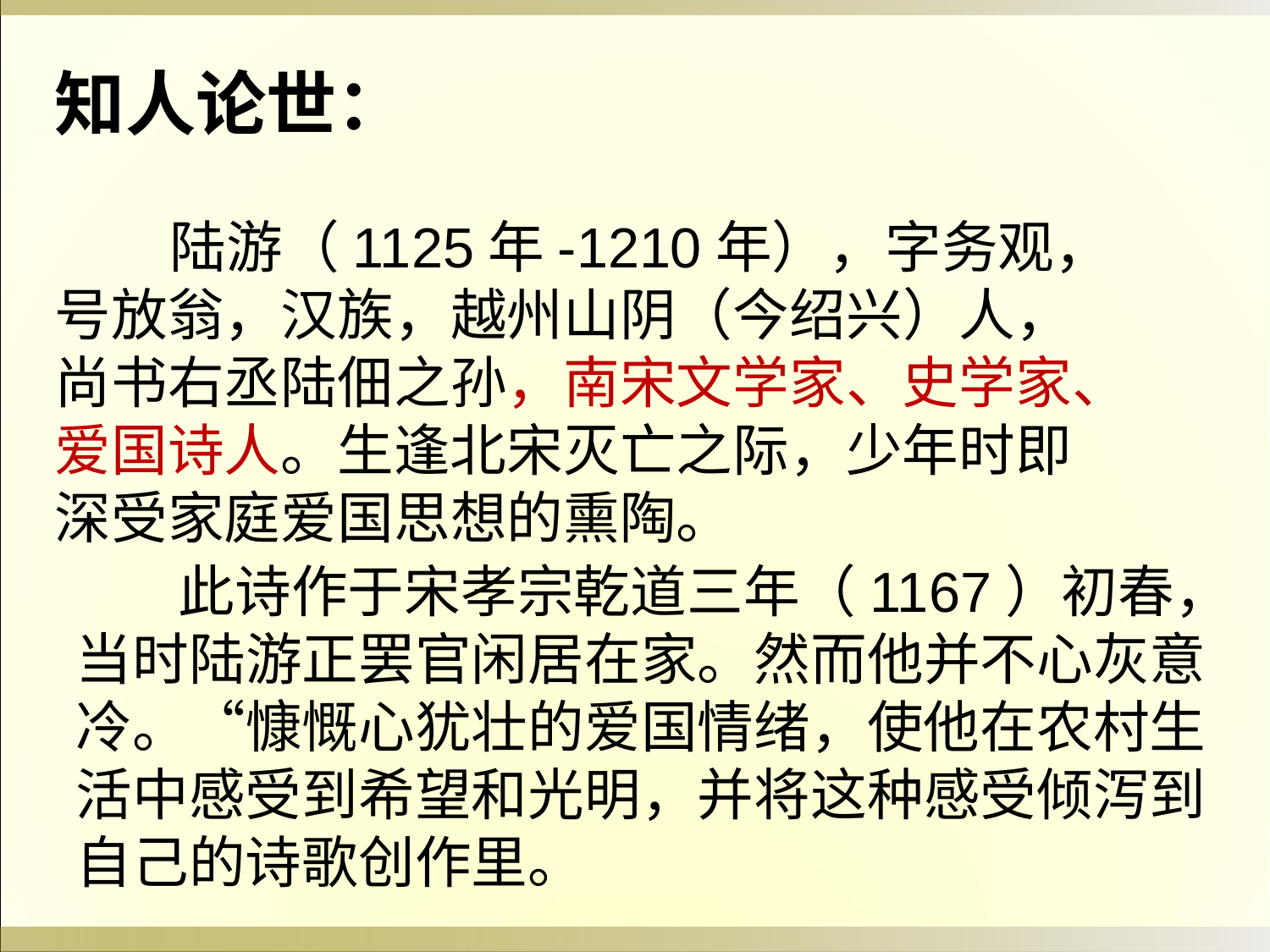

知人论世：

        陆游（1125年-1210年），字务观，号放翁，汉族，越州山阴（今绍兴）人，尚书右丞陆佃之孙，南宋文学家、史学家、爱国诗人。生逢北宋灭亡之际，少年时即深受家庭爱国思想的熏陶。
       此诗作于宋孝宗乾道三年（1167）初春，当时陆游正罢官闲居在家。然而他并不心灰意冷。“慷慨心犹壮的爱国情绪，使他在农村生活中感受到希望和光明，并将这种感受倾泻到自己的诗歌创作里。